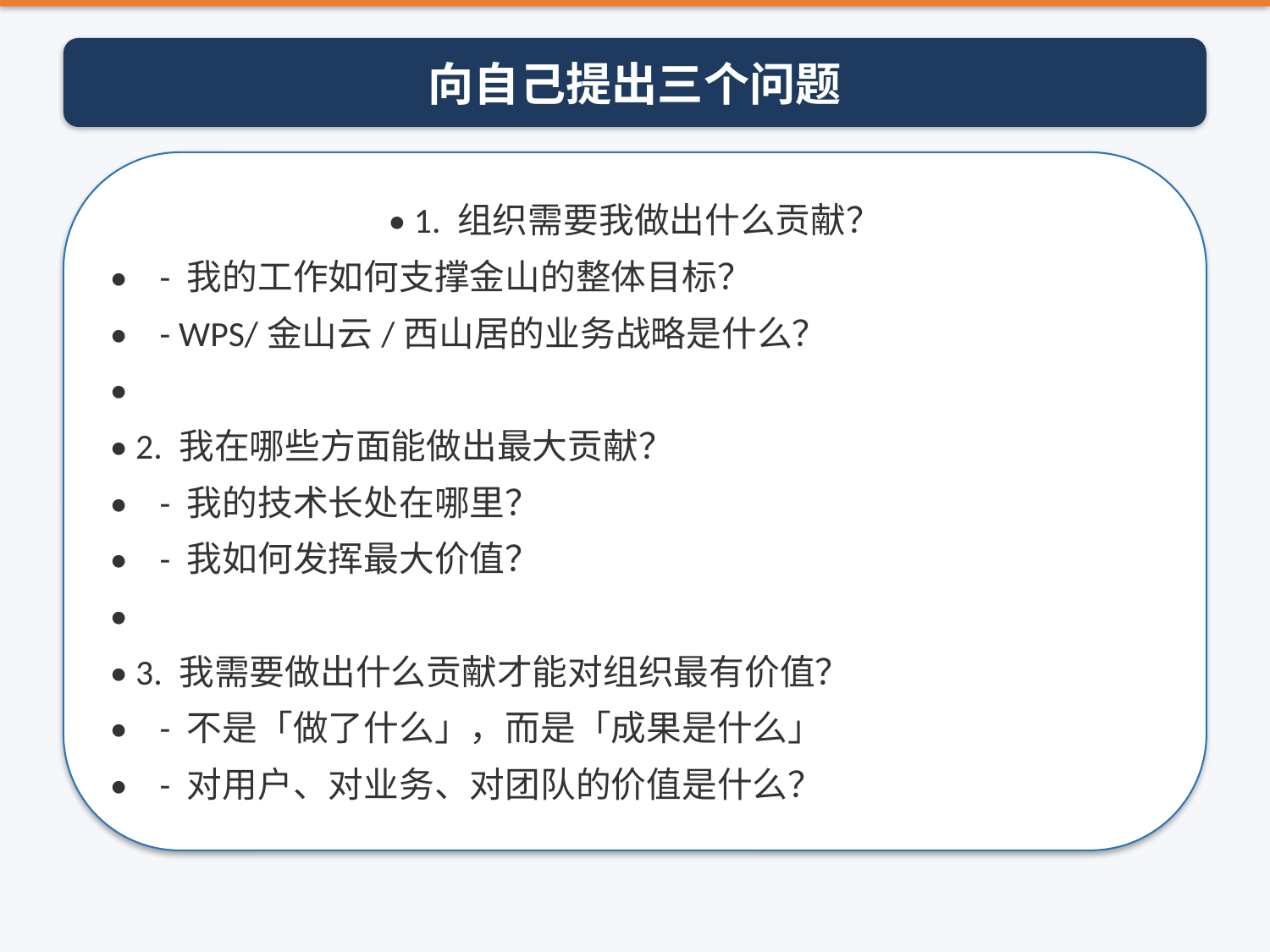

向自己提出三个问题
• 1. 组织需要我做出什么贡献？
•    - 我的工作如何支撑金山的整体目标？
•    - WPS/金山云/西山居的业务战略是什么？
•
• 2. 我在哪些方面能做出最大贡献？
•    - 我的技术长处在哪里？
•    - 我如何发挥最大价值？
•
• 3. 我需要做出什么贡献才能对组织最有价值？
•    - 不是「做了什么」，而是「成果是什么」
•    - 对用户、对业务、对团队的价值是什么？